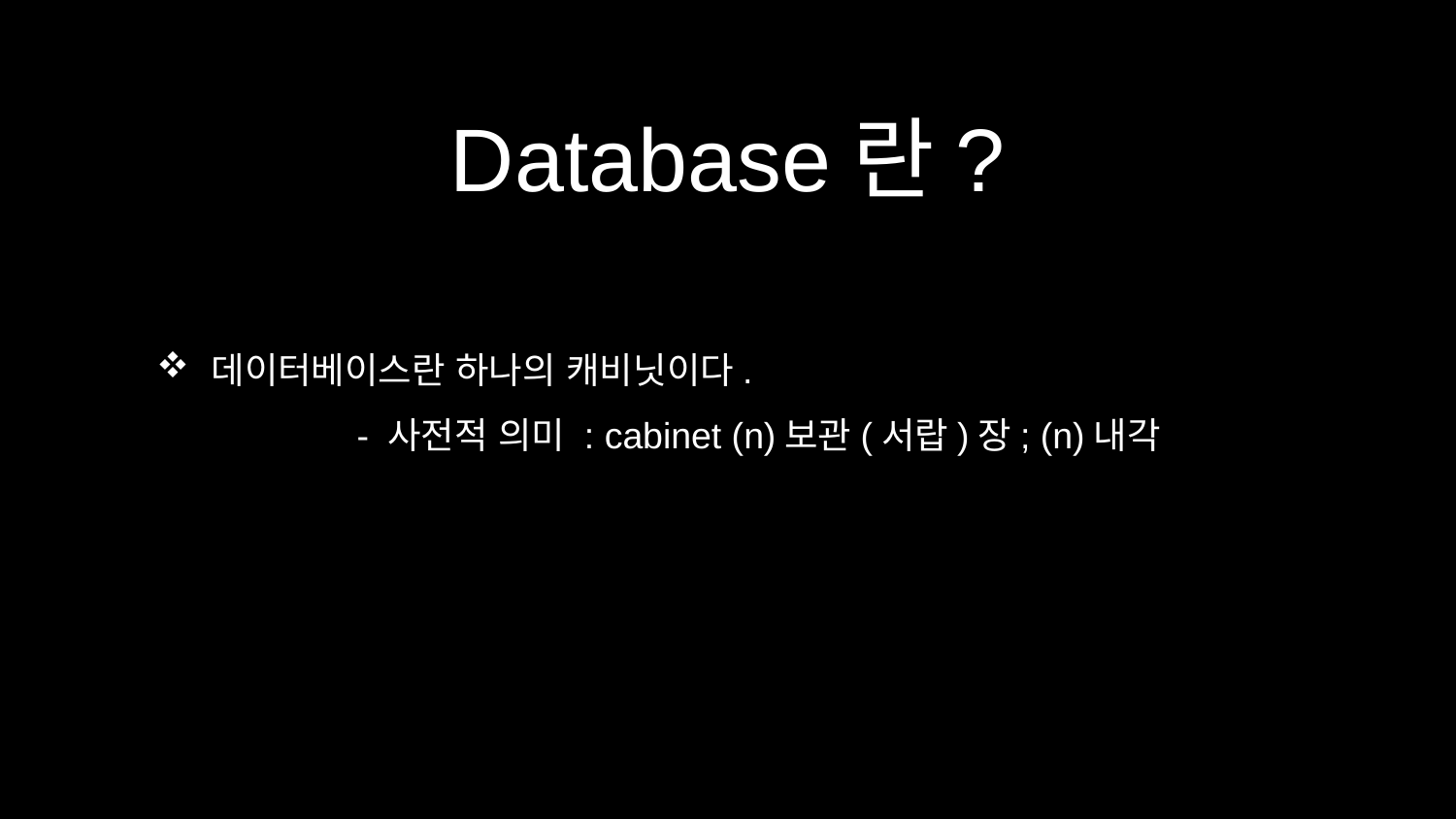

# Database란?
데이터베이스란 하나의 캐비닛이다.
	- 사전적 의미 : cabinet (n)보관(서랍)장; (n)내각